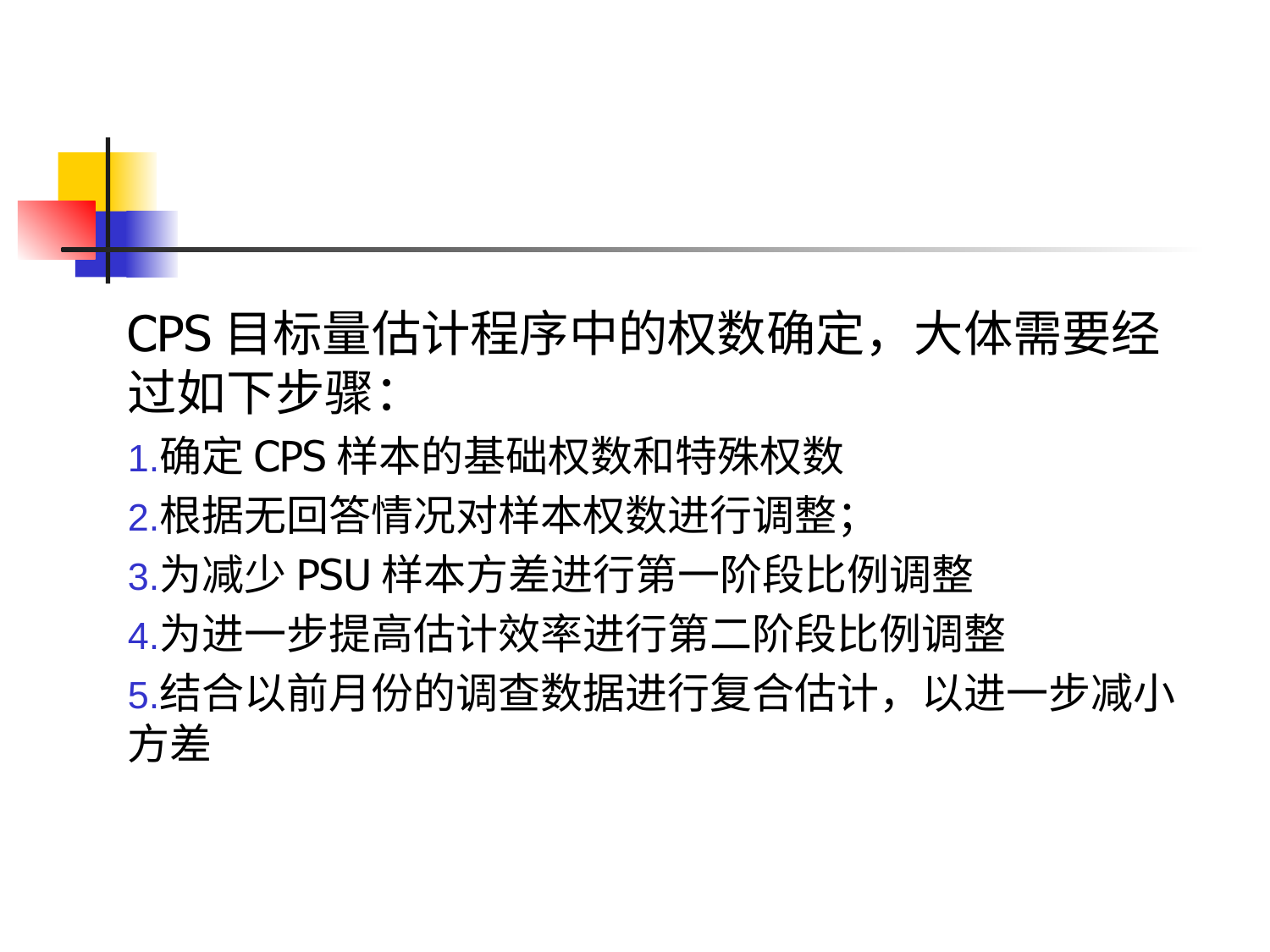

CPS目标量估计程序中的权数确定，大体需要经过如下步骤：
确定CPS样本的基础权数和特殊权数
根据无回答情况对样本权数进行调整；
为减少PSU样本方差进行第一阶段比例调整
为进一步提高估计效率进行第二阶段比例调整
结合以前月份的调查数据进行复合估计，以进一步减小方差